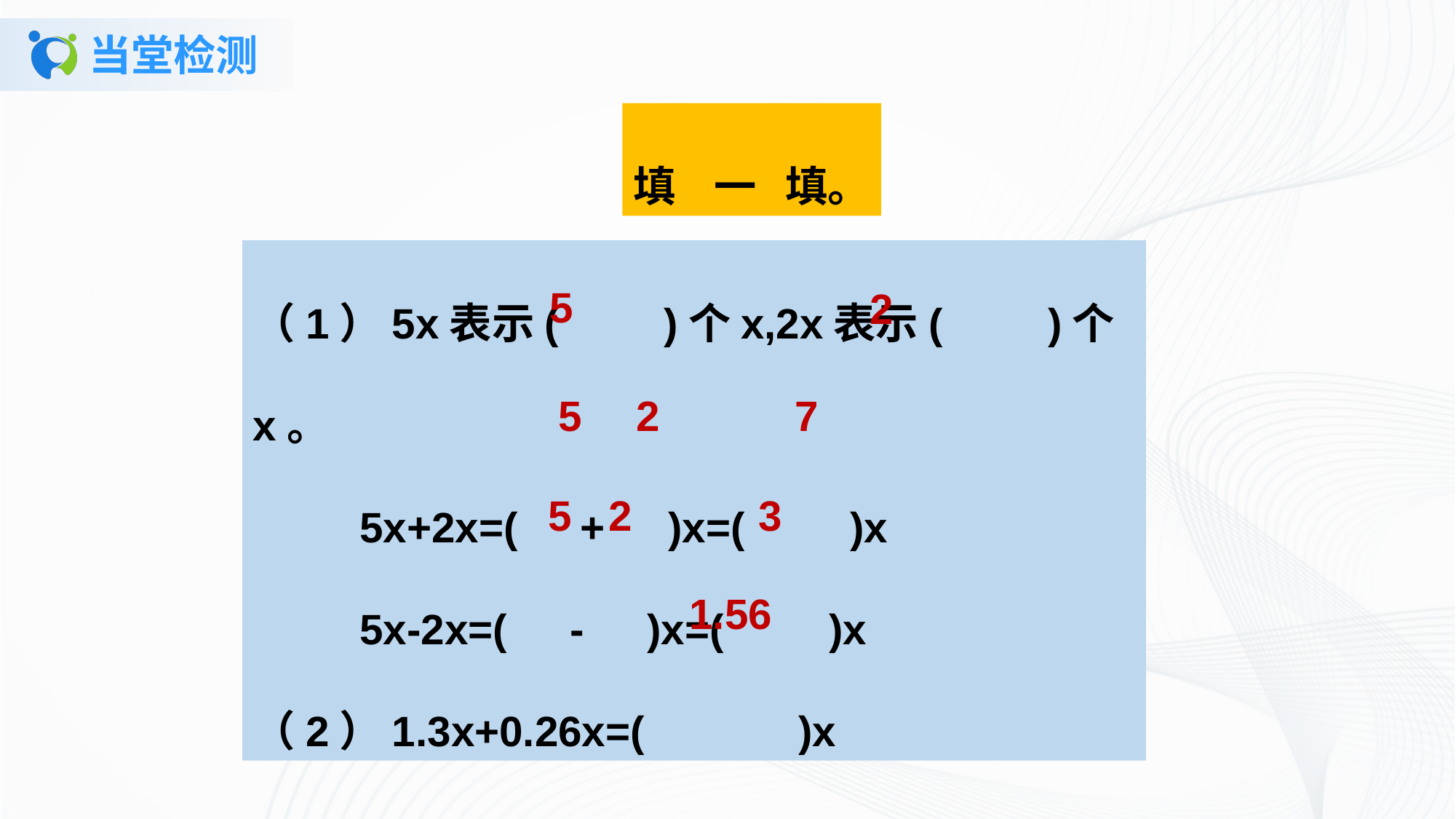

# 当堂检测
填    一   填。
（1）5x表示(　　)个x,2x表示(　　)个x。
         5x+2x=(　+　)x=(　　)x
         5x-2x=(　-　)x=(　　)x
（2）1.3x+0.26x=(　     　)x
5
2
5
2
7
5
2
3
1.56